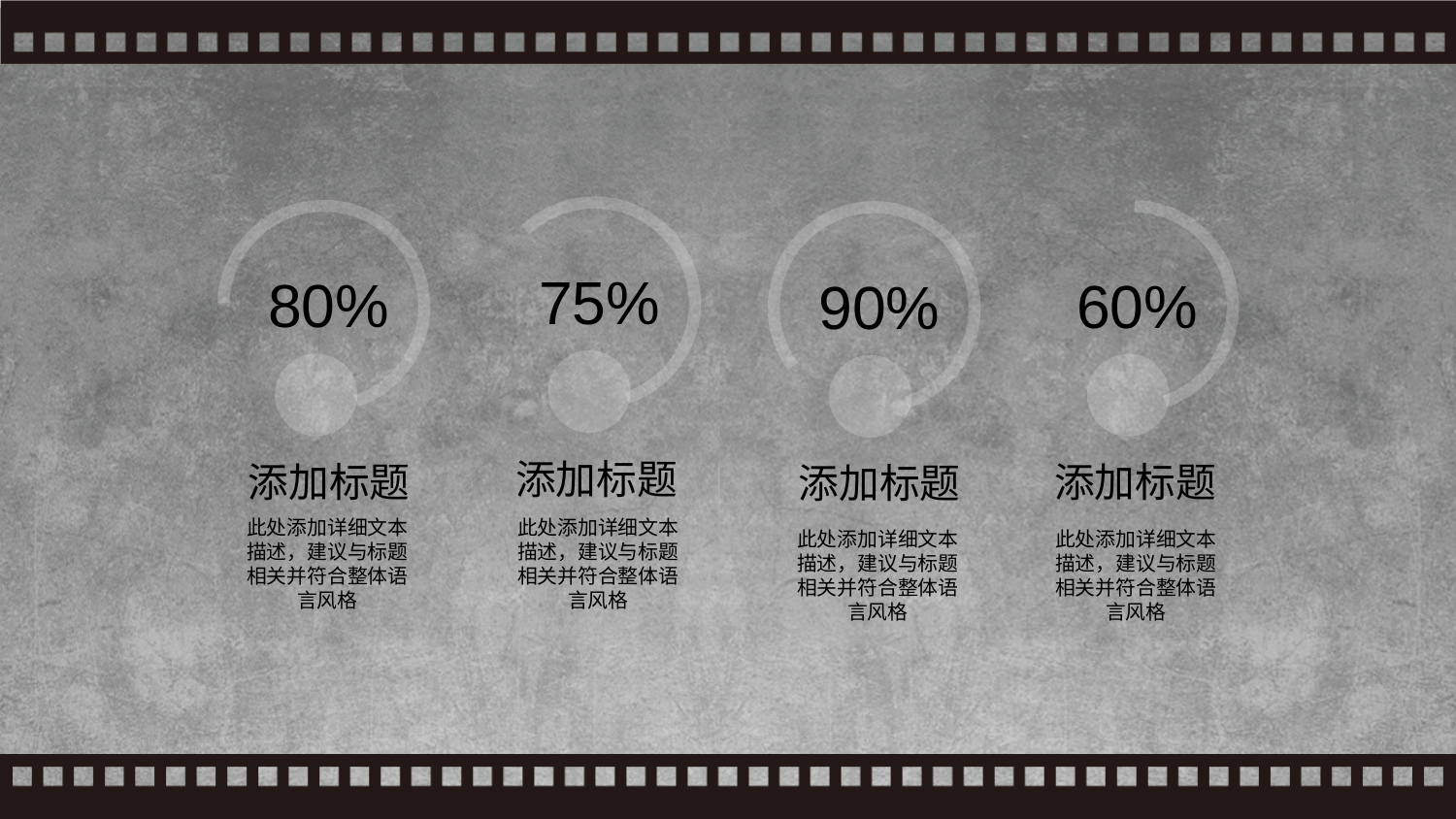

75%

添加标题
此处添加详细文本描述，建议与标题相关并符合整体语言风格

80%

添加标题
此处添加详细文本描述，建议与标题相关并符合整体语言风格

60%

添加标题
此处添加详细文本描述，建议与标题相关并符合整体语言风格

90%

添加标题
此处添加详细文本描述，建议与标题相关并符合整体语言风格